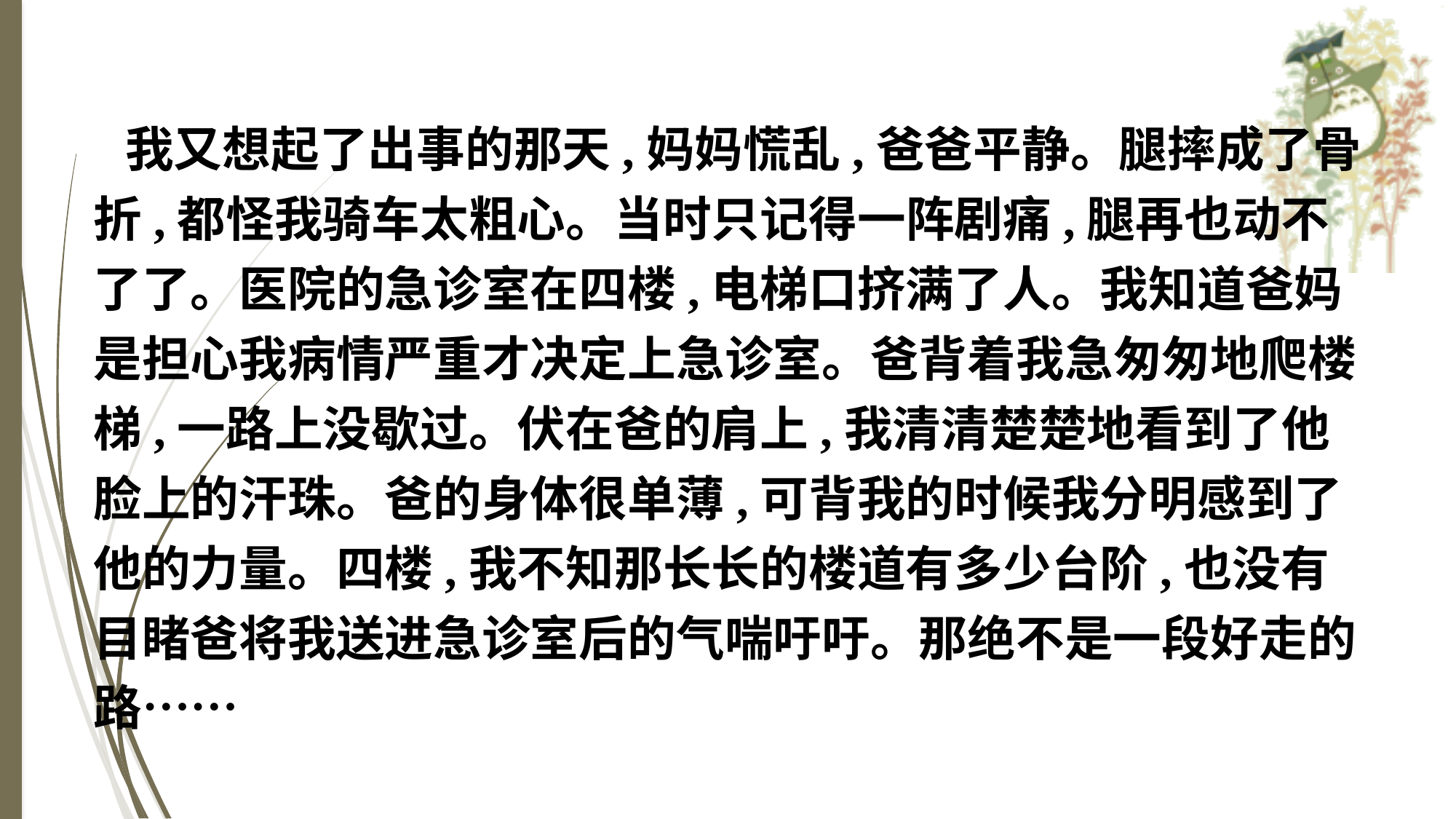

我又想起了出事的那天,妈妈慌乱,爸爸平静。腿摔成了骨折,都怪我骑车太粗心。当时只记得一阵剧痛,腿再也动不了了。医院的急诊室在四楼,电梯口挤满了人。我知道爸妈是担心我病情严重才决定上急诊室。爸背着我急匆匆地爬楼梯,一路上没歇过。伏在爸的肩上,我清清楚楚地看到了他脸上的汗珠。爸的身体很单薄,可背我的时候我分明感到了他的力量。四楼,我不知那长长的楼道有多少台阶,也没有目睹爸将我送进急诊室后的气喘吁吁。那绝不是一段好走的路……